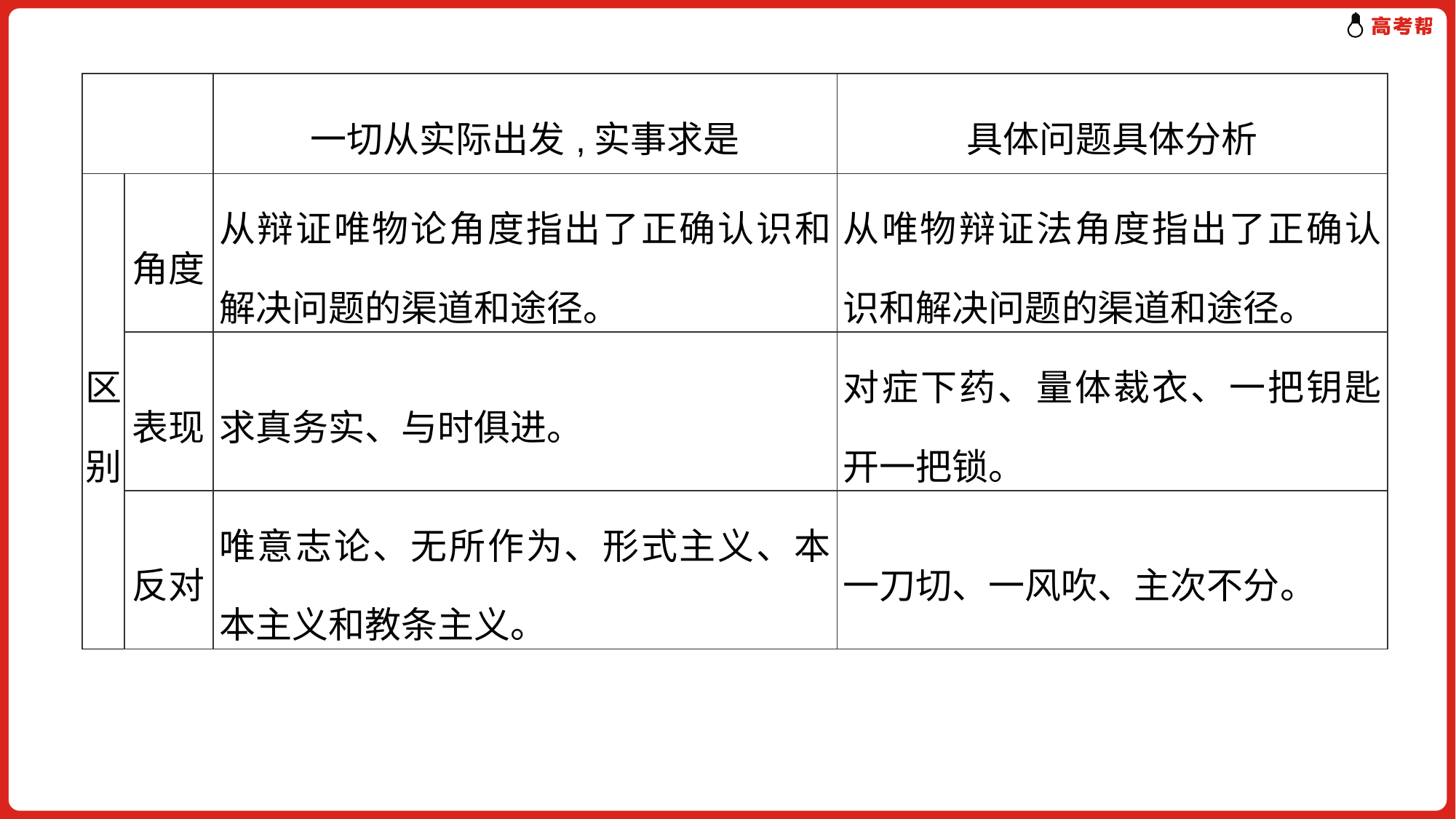

|  |  | 一切从实际出发,实事求是 | 具体问题具体分析 |
| --- | --- | --- | --- |
| 区别 | 角度 | 从辩证唯物论角度指出了正确认识和解决问题的渠道和途径。 | 从唯物辩证法角度指出了正确认识和解决问题的渠道和途径。 |
|  | 表现 | 求真务实、与时俱进。 | 对症下药、量体裁衣、一把钥匙开一把锁。 |
|  | 反对 | 唯意志论、无所作为、形式主义、本本主义和教条主义。 | 一刀切、一风吹、主次不分。 |